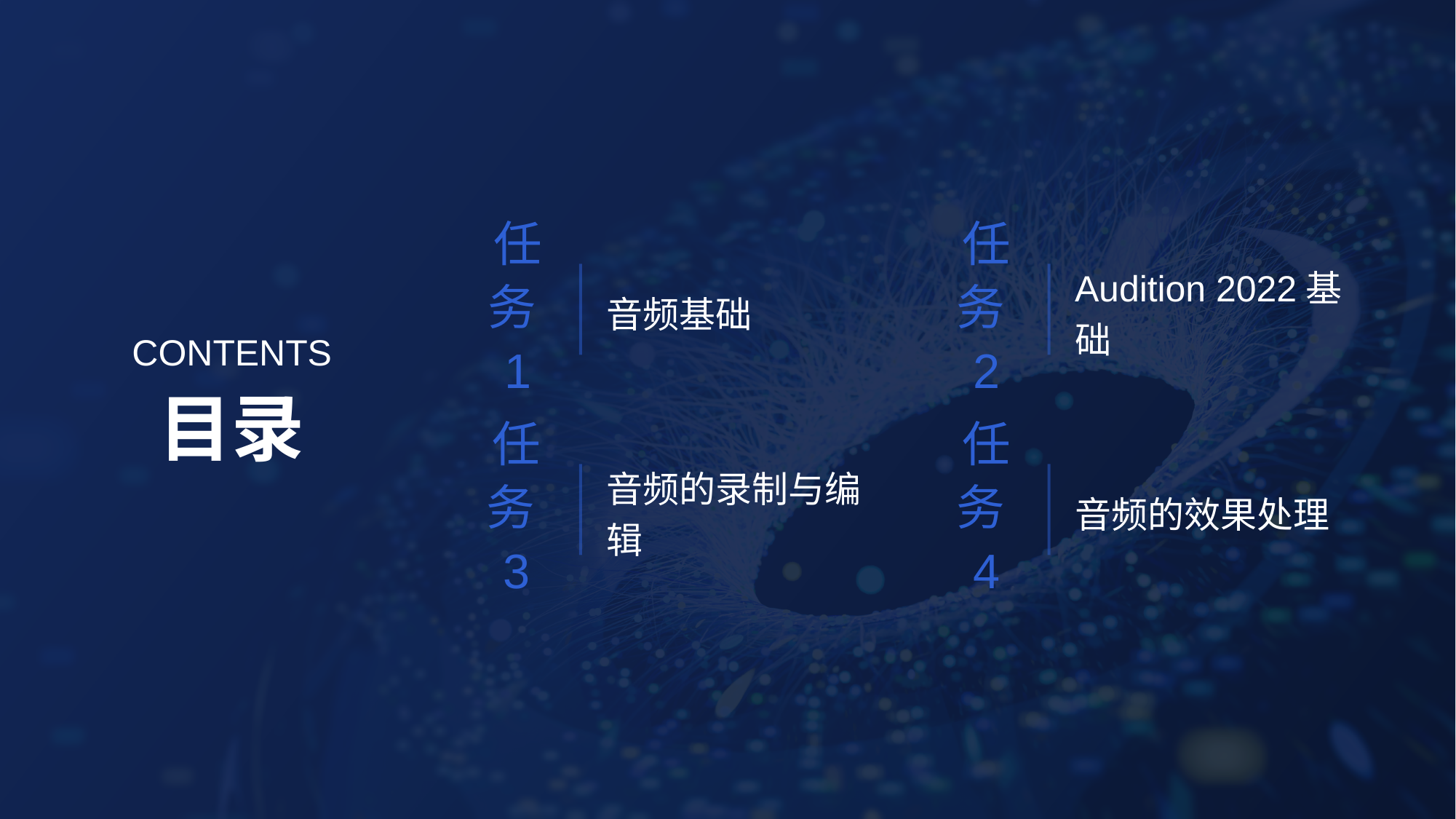

音频基础
Audition 2022基础

任务1
任务2
CONTENTS
目录
音频的录制与编辑
音频的效果处理

任务3
任务4